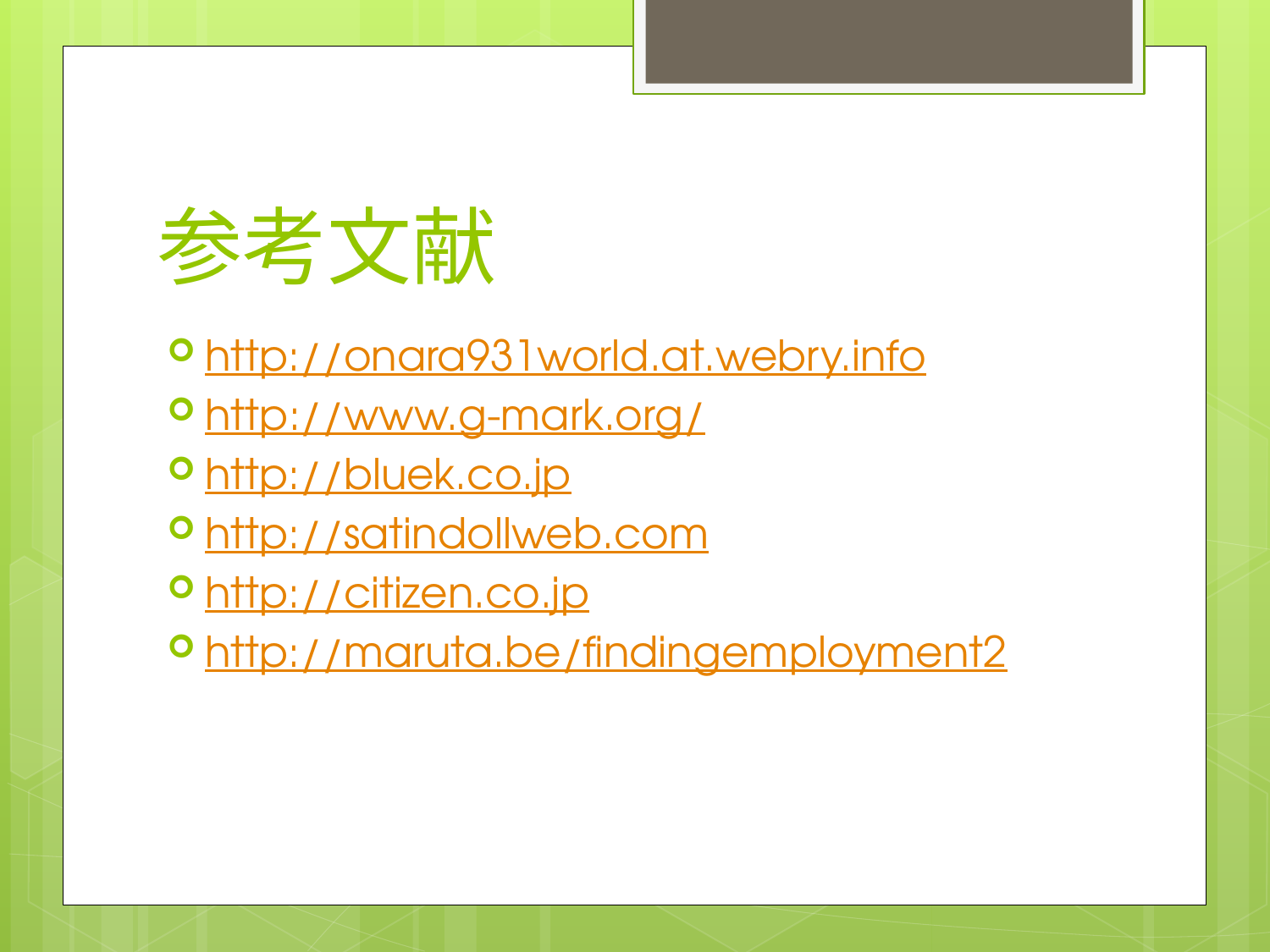

# 参考文献
http://onara931world.at.webry.info
http://www.g-mark.org/
http://bluek.co.jp
http://satindollweb.com
http://citizen.co.jp
http://maruta.be/findingemployment2